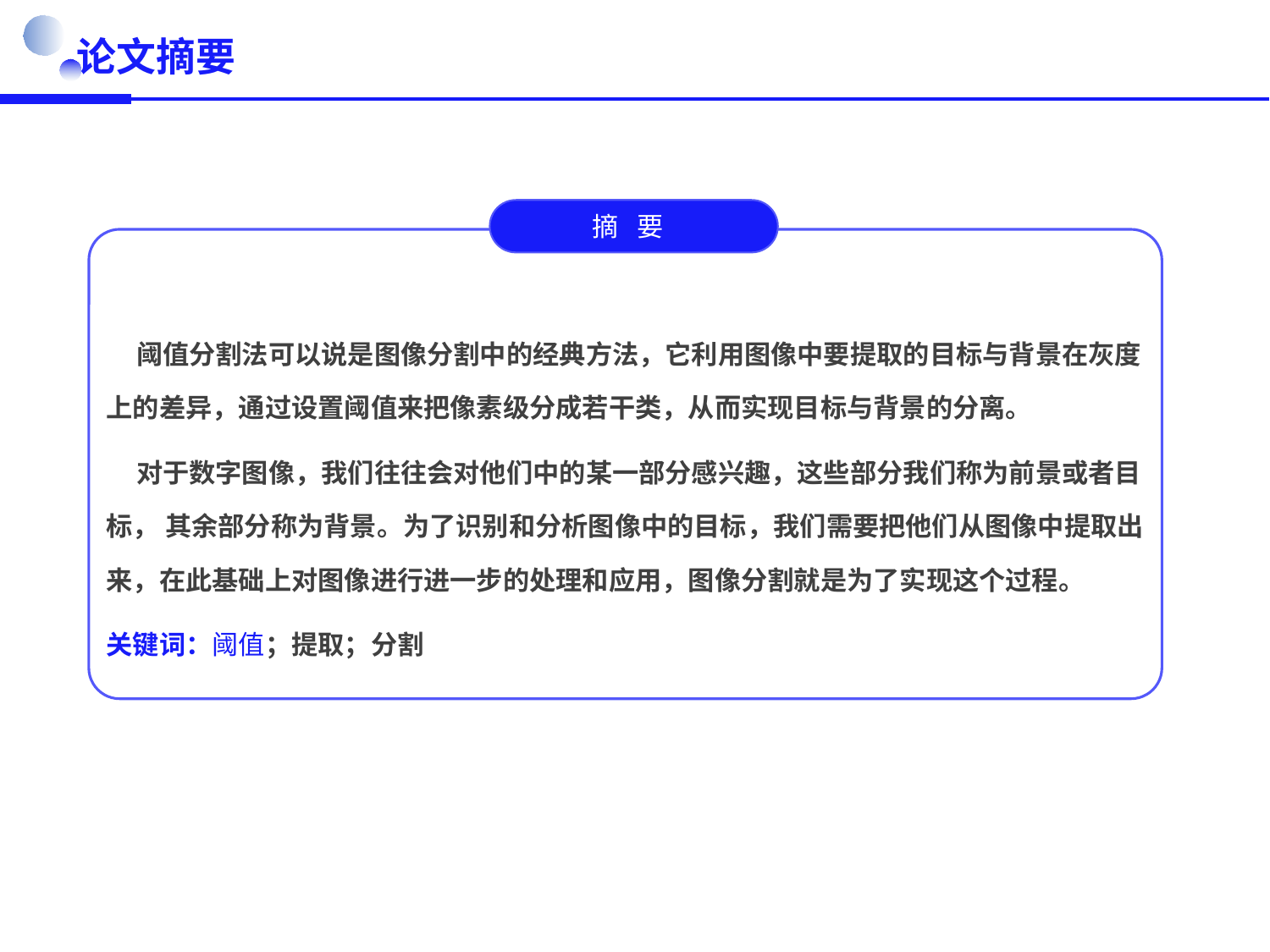

论文摘要

摘   要

    阈值分割法可以说是图像分割中的经典方法，它利用图像中要提取的目标与背景在灰度上的差异，通过设置阈值来把像素级分成若干类，从而实现目标与背景的分离。
    对于数字图像，我们往往会对他们中的某一部分感兴趣，这些部分我们称为前景或者目标， 其余部分称为背景。为了识别和分析图像中的目标，我们需要把他们从图像中提取出来，在此基础上对图像进行进一步的处理和应用，图像分割就是为了实现这个过程。
关键词：阈值；提取；分割